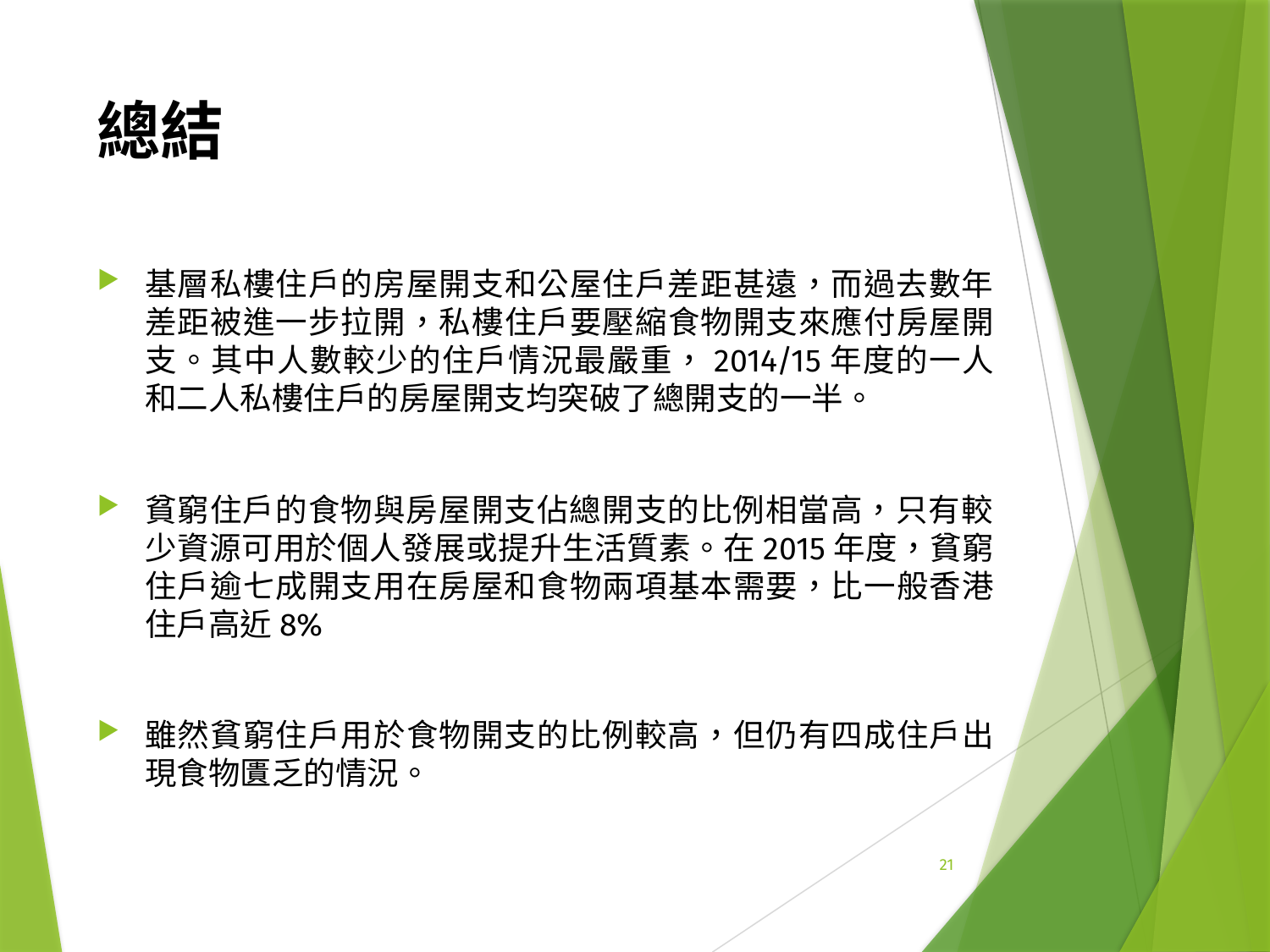

# 總結

基層私樓住戶的房屋開支和公屋住戶差距甚遠，而過去數年差距被進一步拉開，私樓住戶要壓縮食物開支來應付房屋開支。其中人數較少的住戶情況最嚴重，2014/15年度的一人和二人私樓住戶的房屋開支均突破了總開支的一半。

貧窮住戶的食物與房屋開支佔總開支的比例相當高，只有較少資源可用於個人發展或提升生活質素。在2015年度，貧窮住戶逾七成開支用在房屋和食物兩項基本需要，比一般香港住戶高近8%

雖然貧窮住戶用於食物開支的比例較高，但仍有四成住戶出現食物匱乏的情況。

21